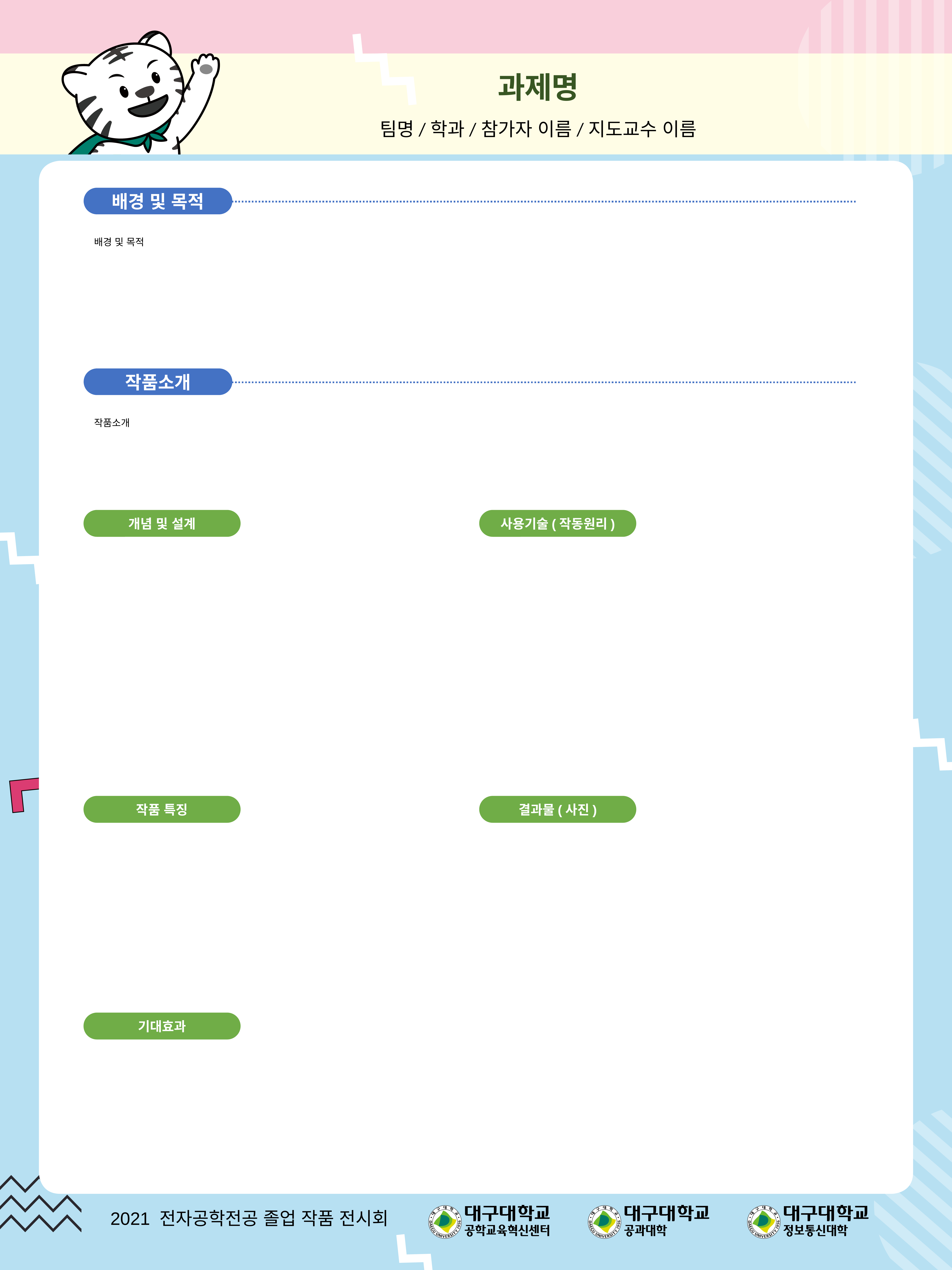

# 과제명
팀명/학과/참가자 이름/지도교수 이름
배경 및 목적
배경 및 목적
작품소개
작품소개
개념 및 설계
사용기술(작동원리)
작품 특징
결과물(사진)
기대효과
2021 전자공학전공 졸업 작품 전시회